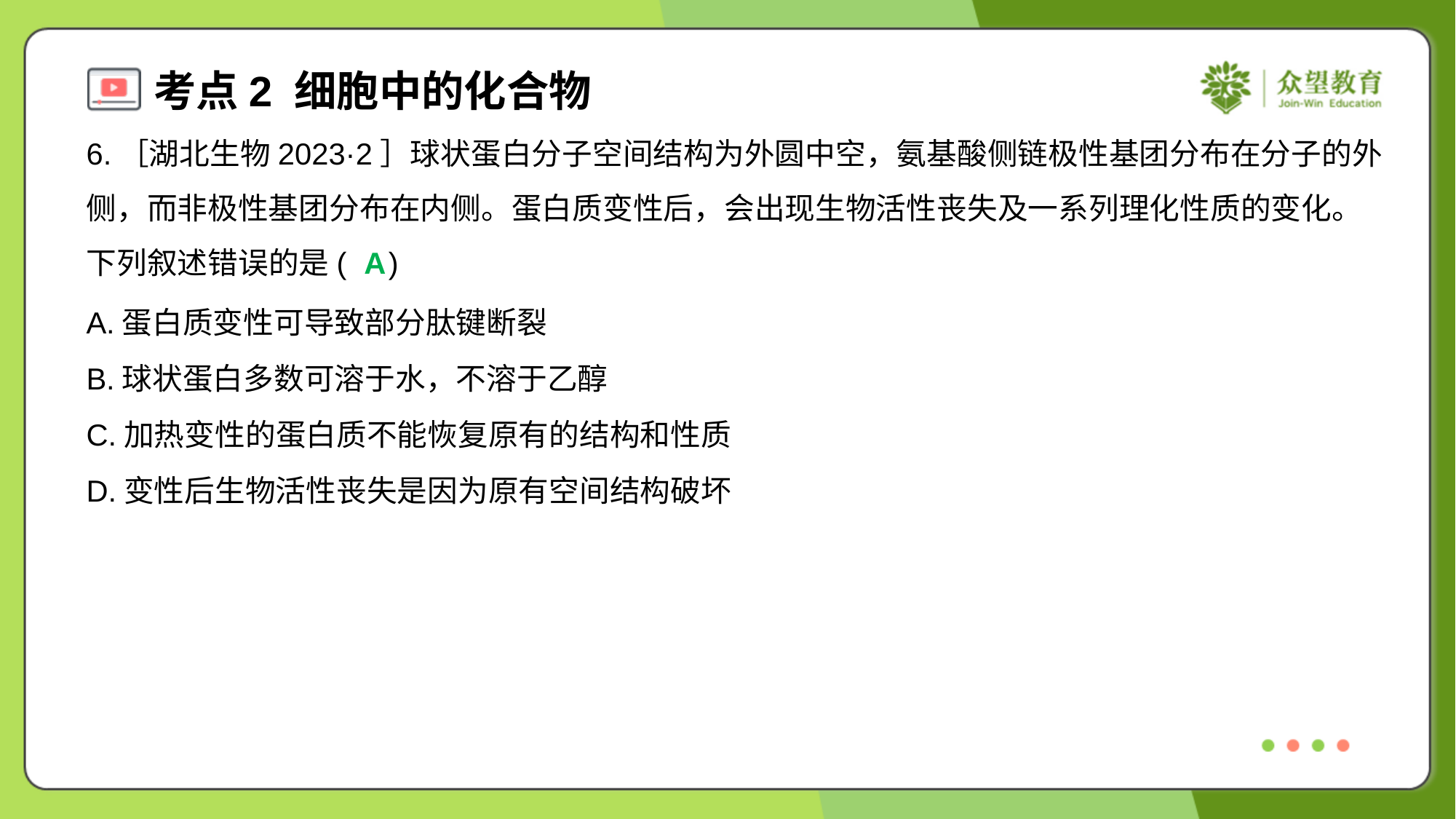

6.［湖北生物2023·2］球状蛋白分子空间结构为外圆中空，氨基酸侧链极性基团分布在分子的外
侧，而非极性基团分布在内侧。蛋白质变性后，会出现生物活性丧失及一系列理化性质的变化。
下列叙述错误的是(     )
A
A.蛋白质变性可导致部分肽键断裂
B.球状蛋白多数可溶于水，不溶于乙醇
C.加热变性的蛋白质不能恢复原有的结构和性质
D.变性后生物活性丧失是因为原有空间结构破坏